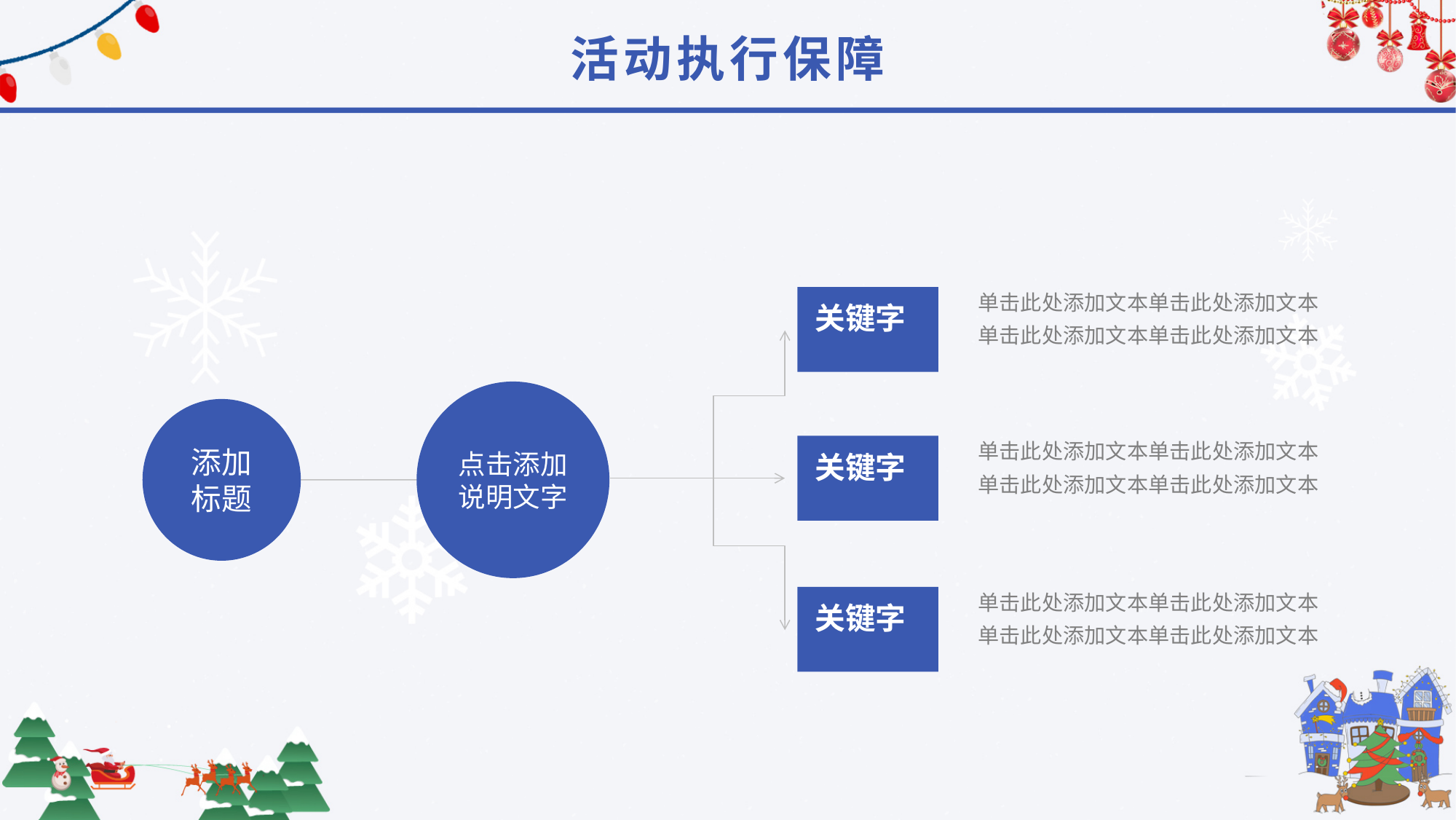

活动执行保障

单击此处添加文本单击此处添加文本
单击此处添加文本单击此处添加文本

关键字
点击添加说明文字
添加标题
单击此处添加文本单击此处添加文本
单击此处添加文本单击此处添加文本

关键字
单击此处添加文本单击此处添加文本
单击此处添加文本单击此处添加文本

关键字